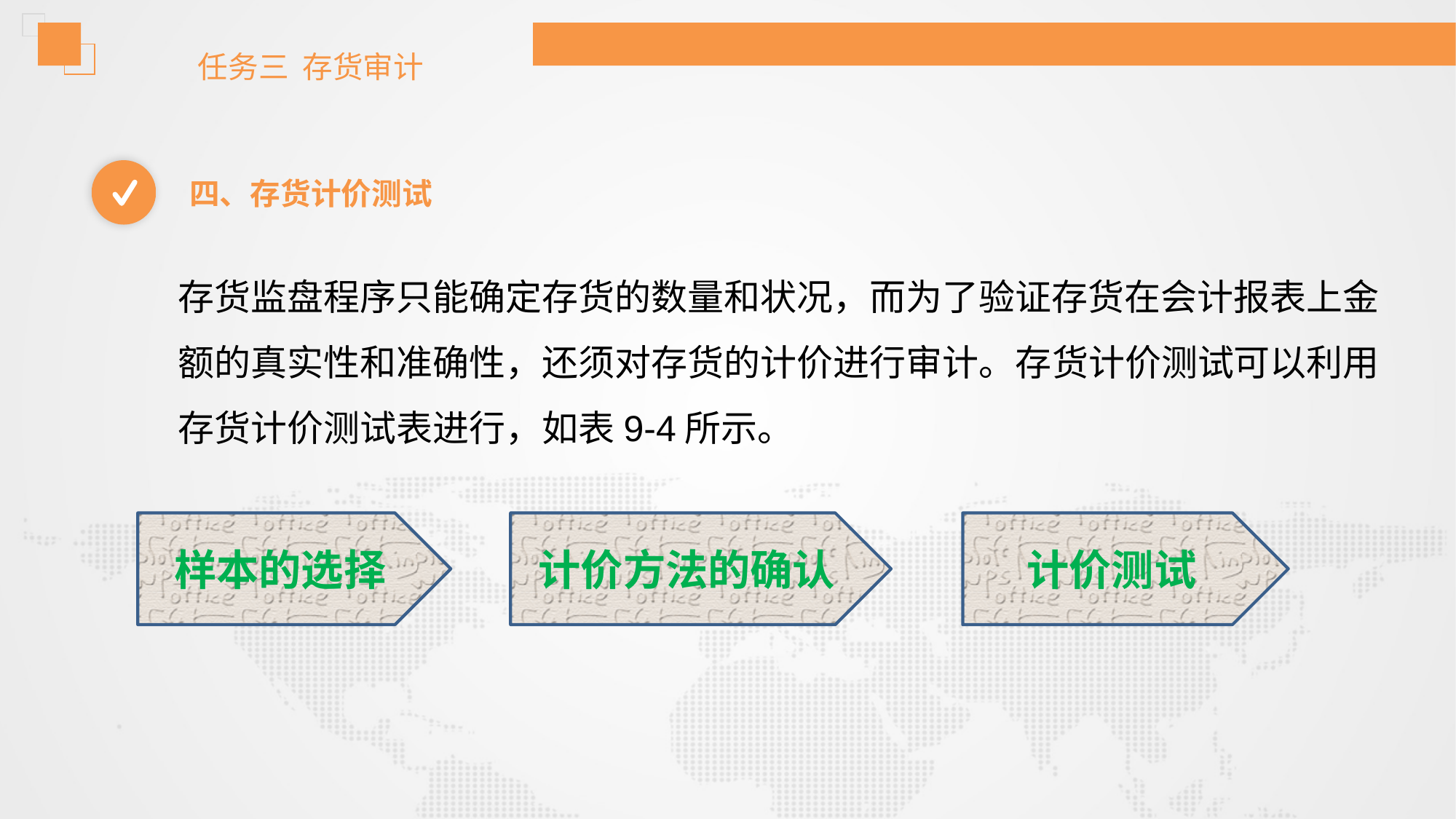

任务三  存货审计

四、存货计价测试

存货监盘程序只能确定存货的数量和状况，而为了验证存货在会计报表上金额的真实性和准确性，还须对存货的计价进行审计。存货计价测试可以利用存货计价测试表进行，如表9-4所示。
样本的选择
计价方法的确认
计价测试